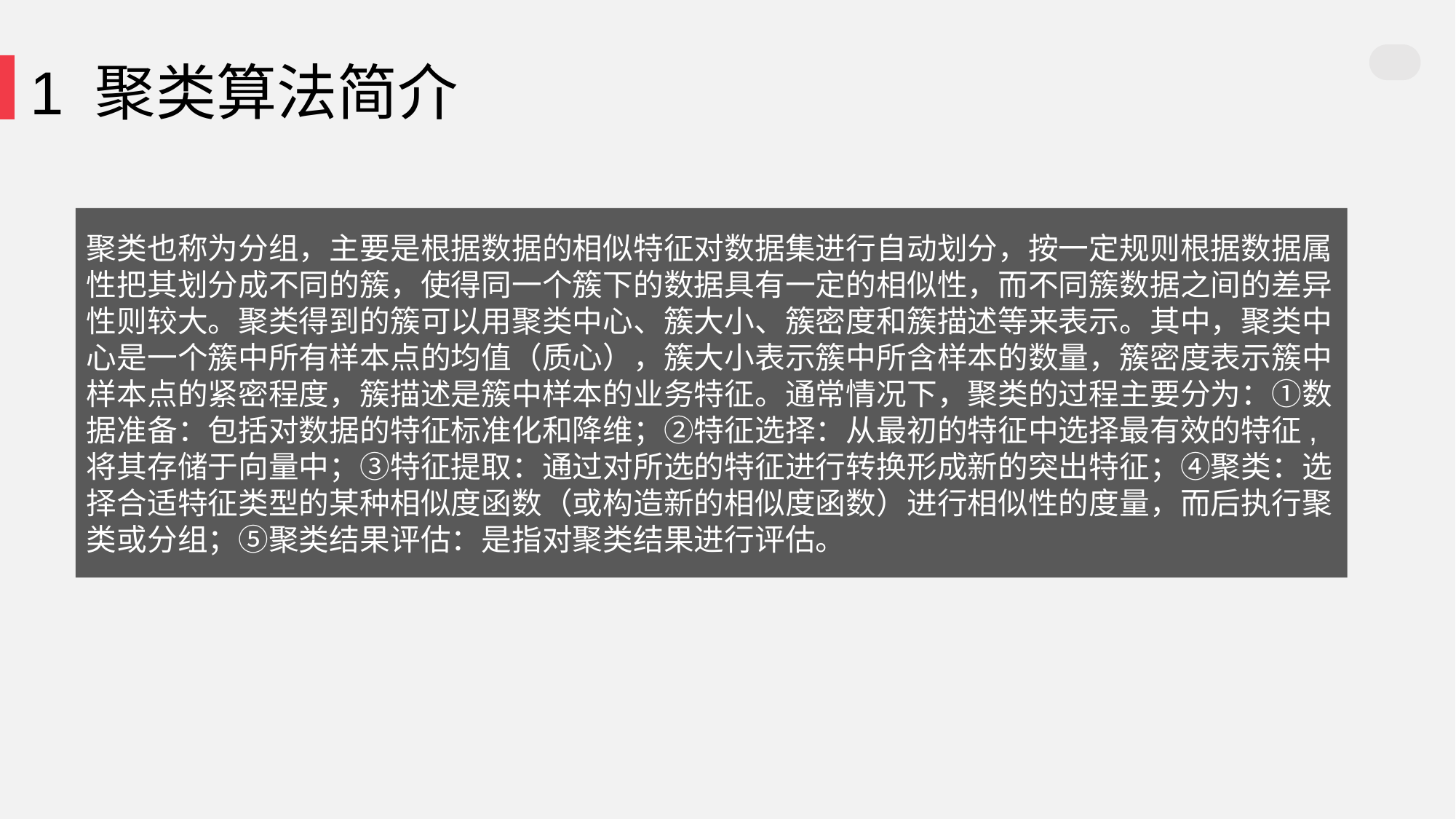

1 聚类算法简介
聚类也称为分组，主要是根据数据的相似特征对数据集进行自动划分，按一定规则根据数据属性把其划分成不同的簇，使得同一个簇下的数据具有一定的相似性，而不同簇数据之间的差异性则较大。聚类得到的簇可以用聚类中心、簇大小、簇密度和簇描述等来表示。其中，聚类中心是一个簇中所有样本点的均值（质心），簇大小表示簇中所含样本的数量，簇密度表示簇中样本点的紧密程度，簇描述是簇中样本的业务特征。通常情况下，聚类的过程主要分为：①数据准备：包括对数据的特征标准化和降维；②特征选择：从最初的特征中选择最有效的特征,将其存储于向量中；③特征提取：通过对所选的特征进行转换形成新的突出特征；④聚类：选择合适特征类型的某种相似度函数（或构造新的相似度函数）进行相似性的度量，而后执行聚类或分组；⑤聚类结果评估：是指对聚类结果进行评估。